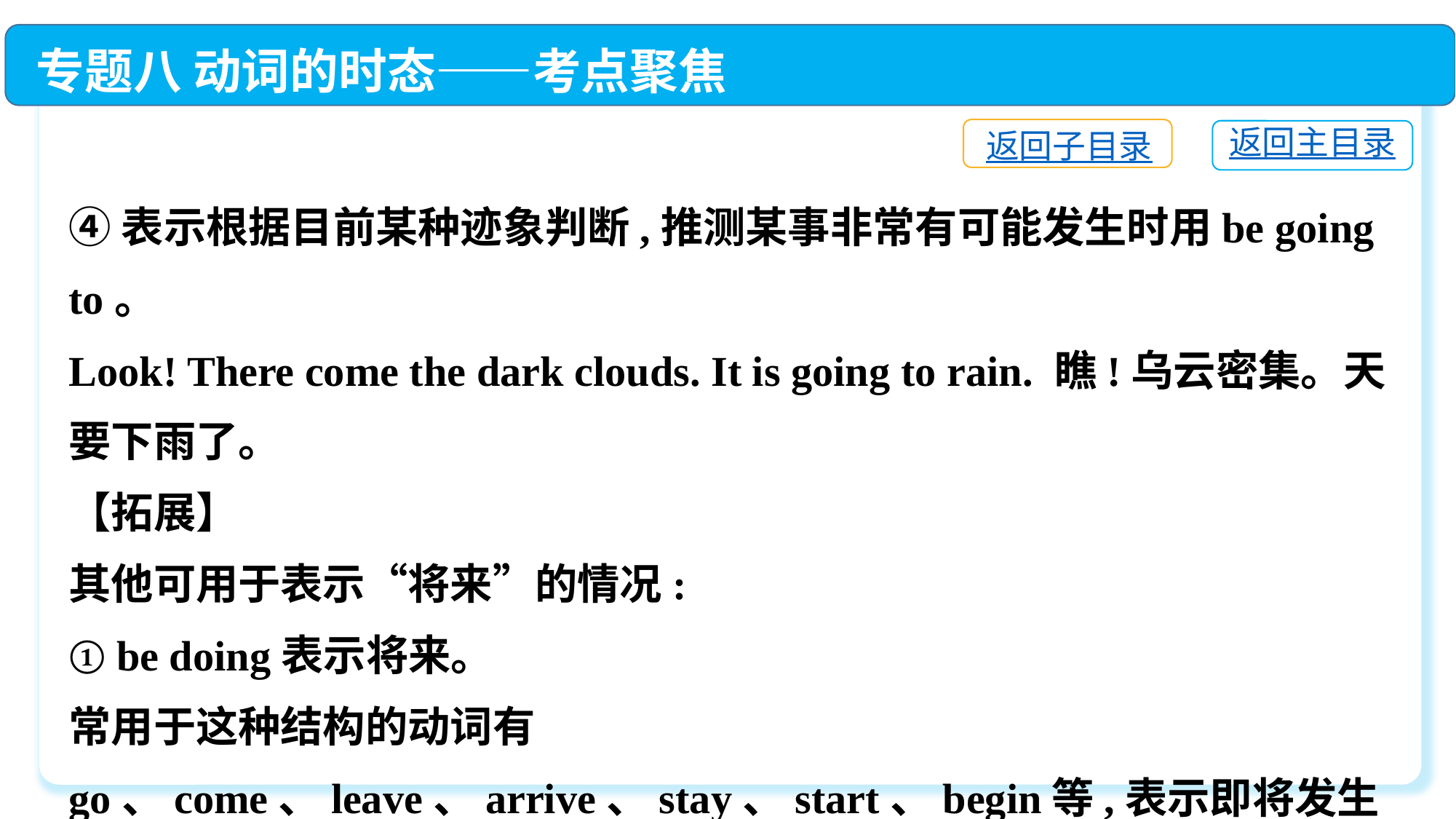

专题八 动词的时态——考点聚焦

返回子目录
返回主目录
④表示根据目前某种迹象判断,推测某事非常有可能发生时用be going to。
Look! There come the dark clouds. It is going to rain. 瞧!乌云密集。天要下雨了。
【拓展】
其他可用于表示“将来”的情况:
① be doing表示将来。
常用于这种结构的动词有go、come、leave、arrive、stay、start、begin等,表示即将发生或安排好要做的事情。